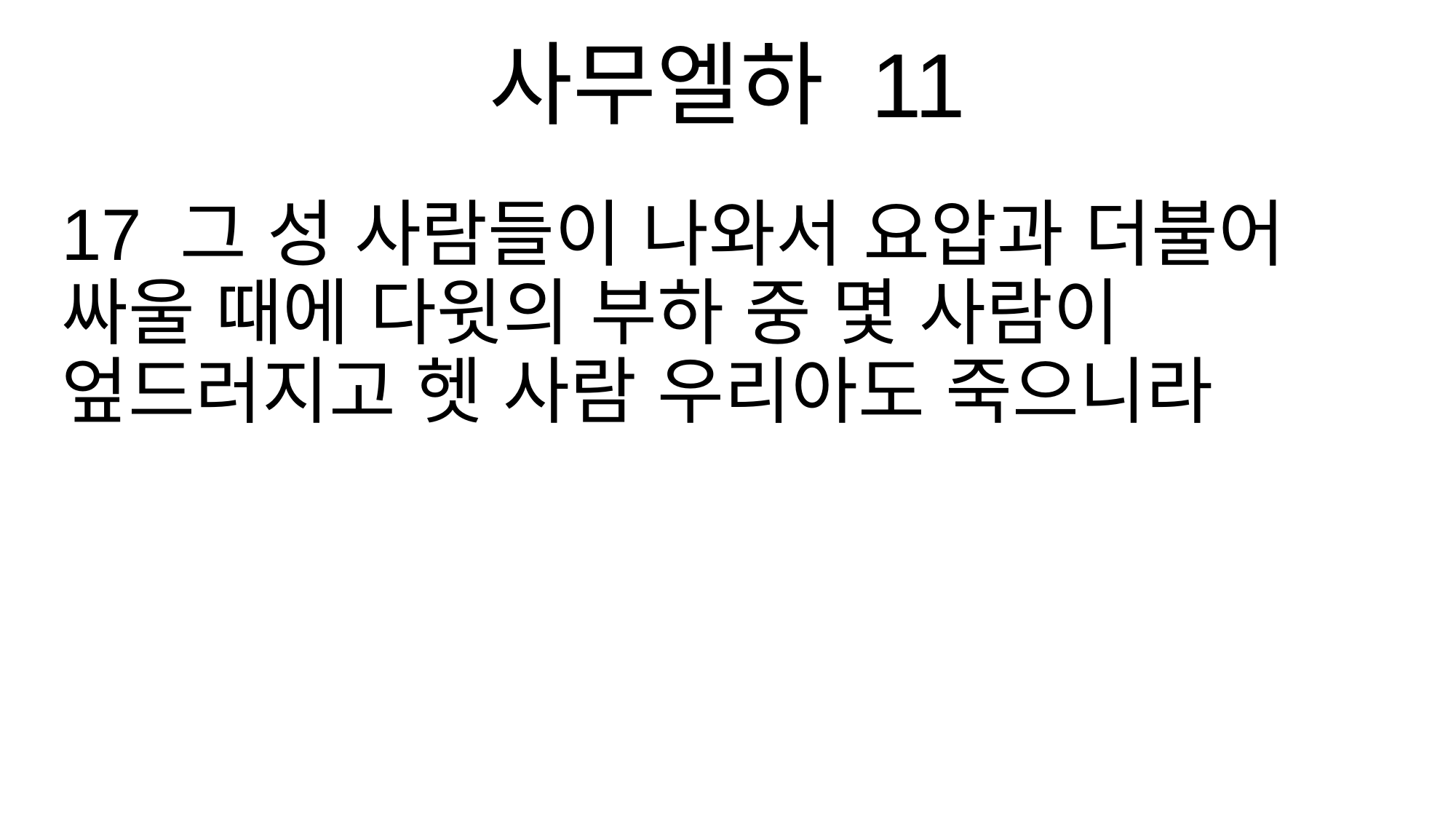

사무엘하 11
17 그 성 사람들이 나와서 요압과 더불어 싸울 때에 다윗의 부하 중 몇 사람이 엎드러지고 헷 사람 우리아도 죽으니라